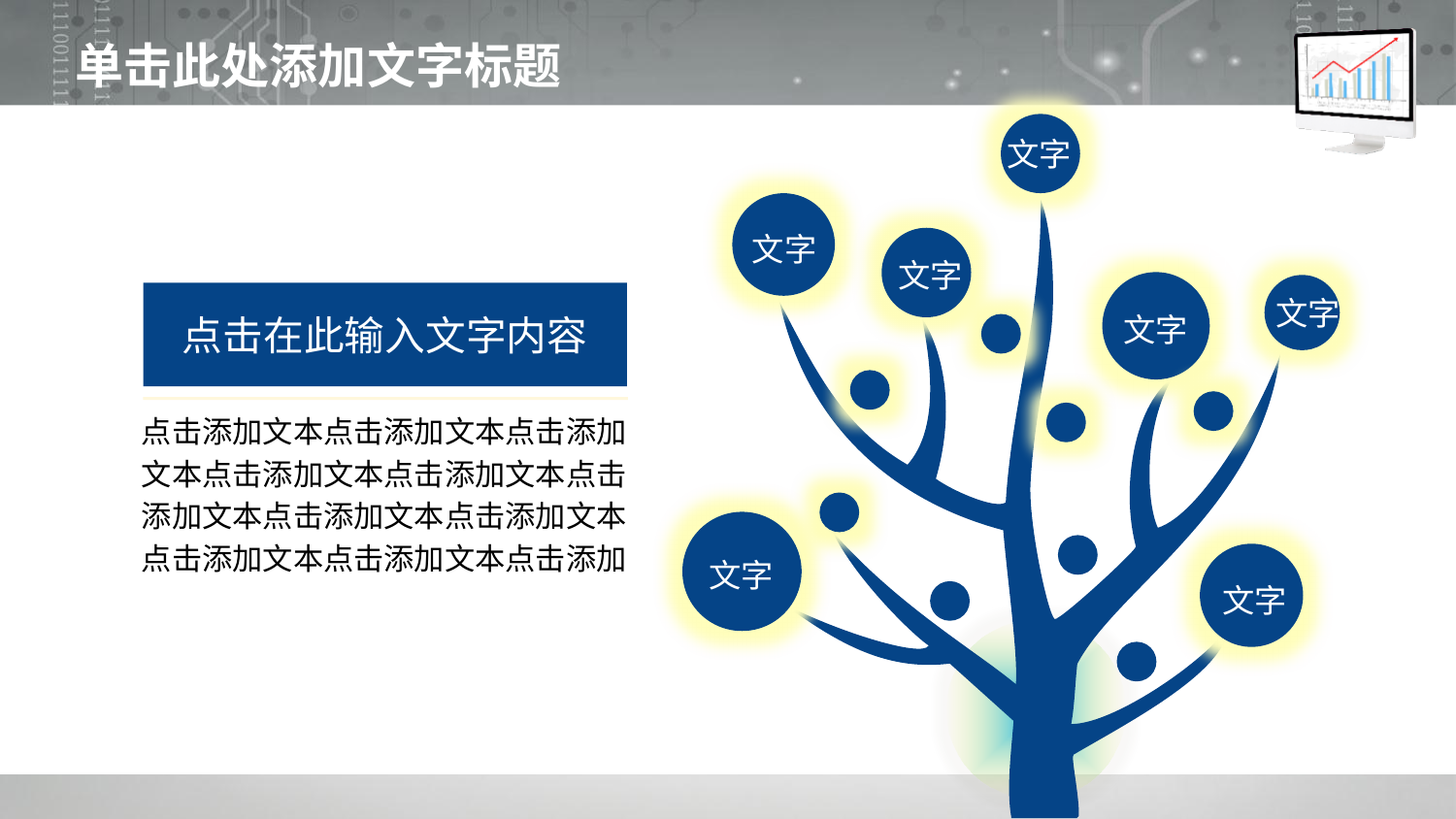

文字

文字
文字
点击在此输入文字内容
文字
文字
点击添加文本点击添加文本点击添加文本点击添加文本点击添加文本点击添加文本点击添加文本点击添加文本点击添加文本点击添加文本点击添加
文字
文字